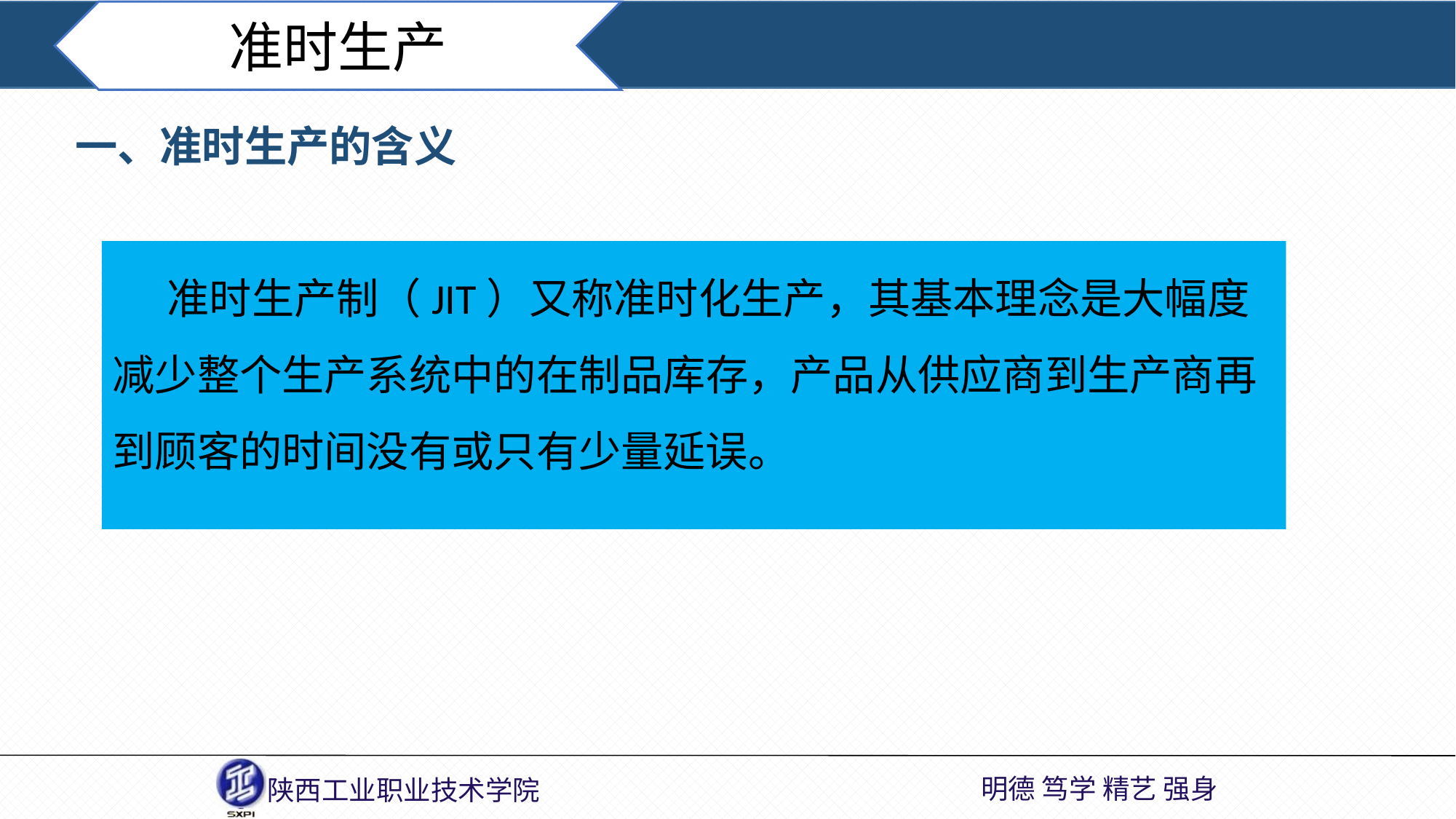

准时生产
一、准时生产的含义
准时生产制（JIT）又称准时化生产，其基本理念是大幅度减少整个生产系统中的在制品库存，产品从供应商到生产商再到顾客的时间没有或只有少量延误。